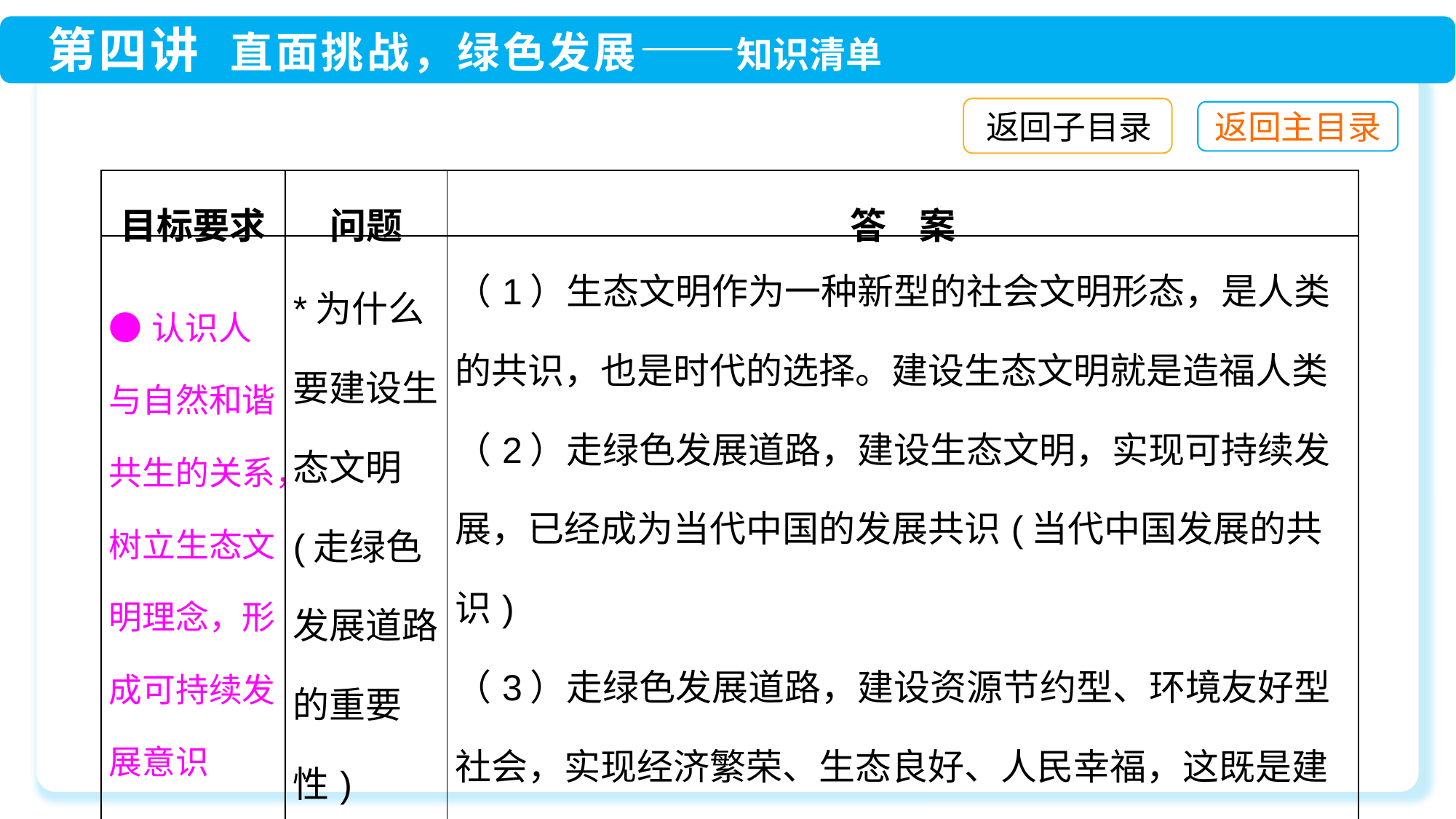

返回子目录
| 目标要求 | 问题 | 答 案 |
| --- | --- | --- |
| ●认识人与自然和谐共生的关系，树立生态文明理念，形成可持续发展意识 | \*为什么要建设生态文明(走绿色发展道路的重要性) | （1）生态文明作为一种新型的社会文明形态，是人类的共识，也是时代的选择。建设生态文明就是造福人类 （2）走绿色发展道路，建设生态文明，实现可持续发展，已经成为当代中国的发展共识(当代中国发展的共识) （3）走绿色发展道路，建设资源节约型、环境友好型社会，实现经济繁荣、生态良好、人民幸福，这既是建设美丽中国的时代图景，也是实现中华民族伟大复兴的历史使命 |